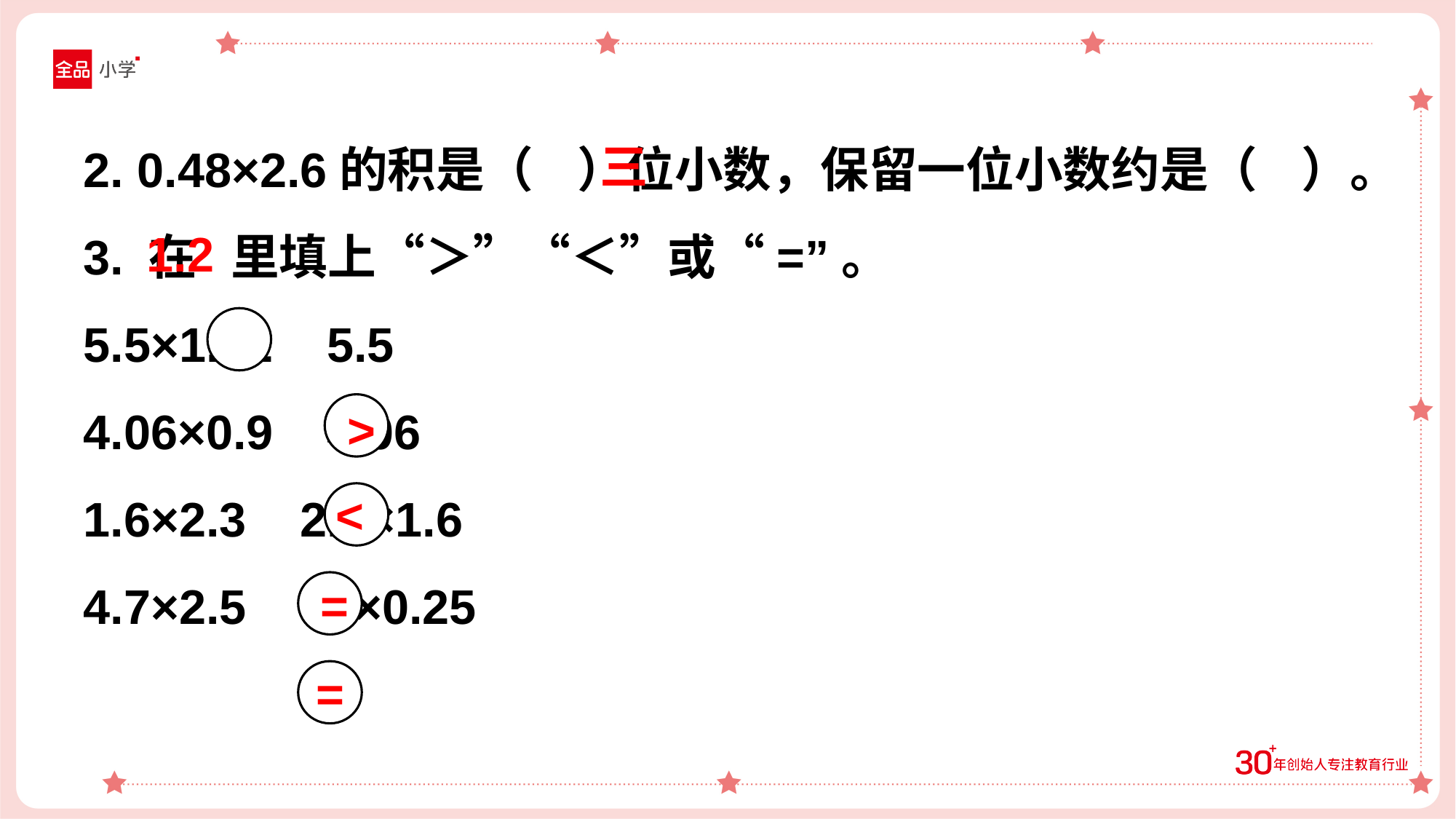

2. 0.48×2.6的积是（    ）位小数，保留一位小数约是（    ）。
3. 在   里填上“＞”“＜”或“=”。
5.5×1.02    5.5
4.06×0.9    4.06
1.6×2.3    2.3×1.6
4.7×2.5    47×0.25
三
1.2

>

<

=

=